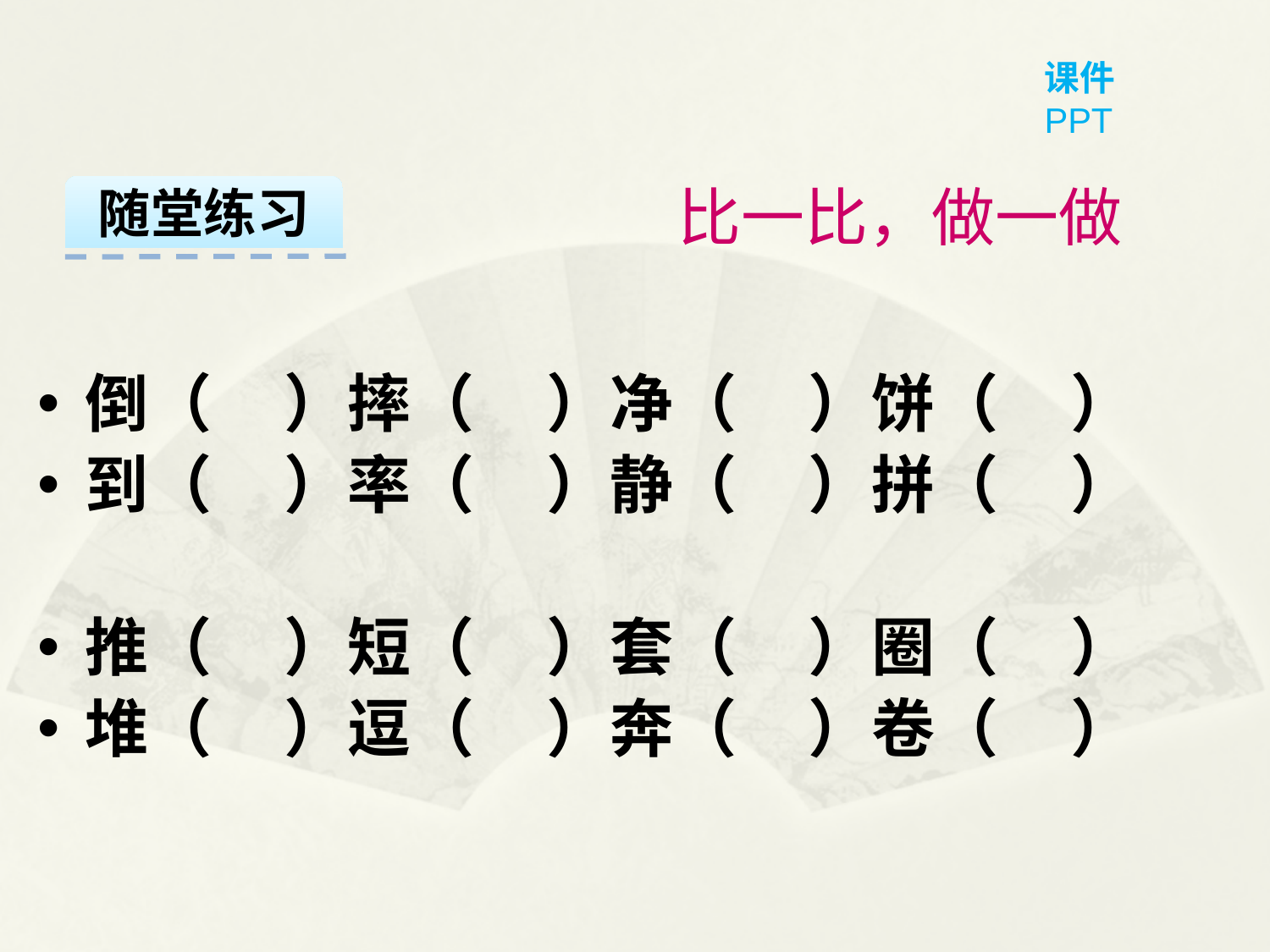

课件PPT
比一比，做一做
随堂练习

倒（     ）摔（     ）净（     ）饼（     ）
到（     ）率（     ）静（     ）拼（     ）

推（     ）短（     ）套（     ）圈（     ）
堆（     ）逗（     ）奔（     ）卷（     ）